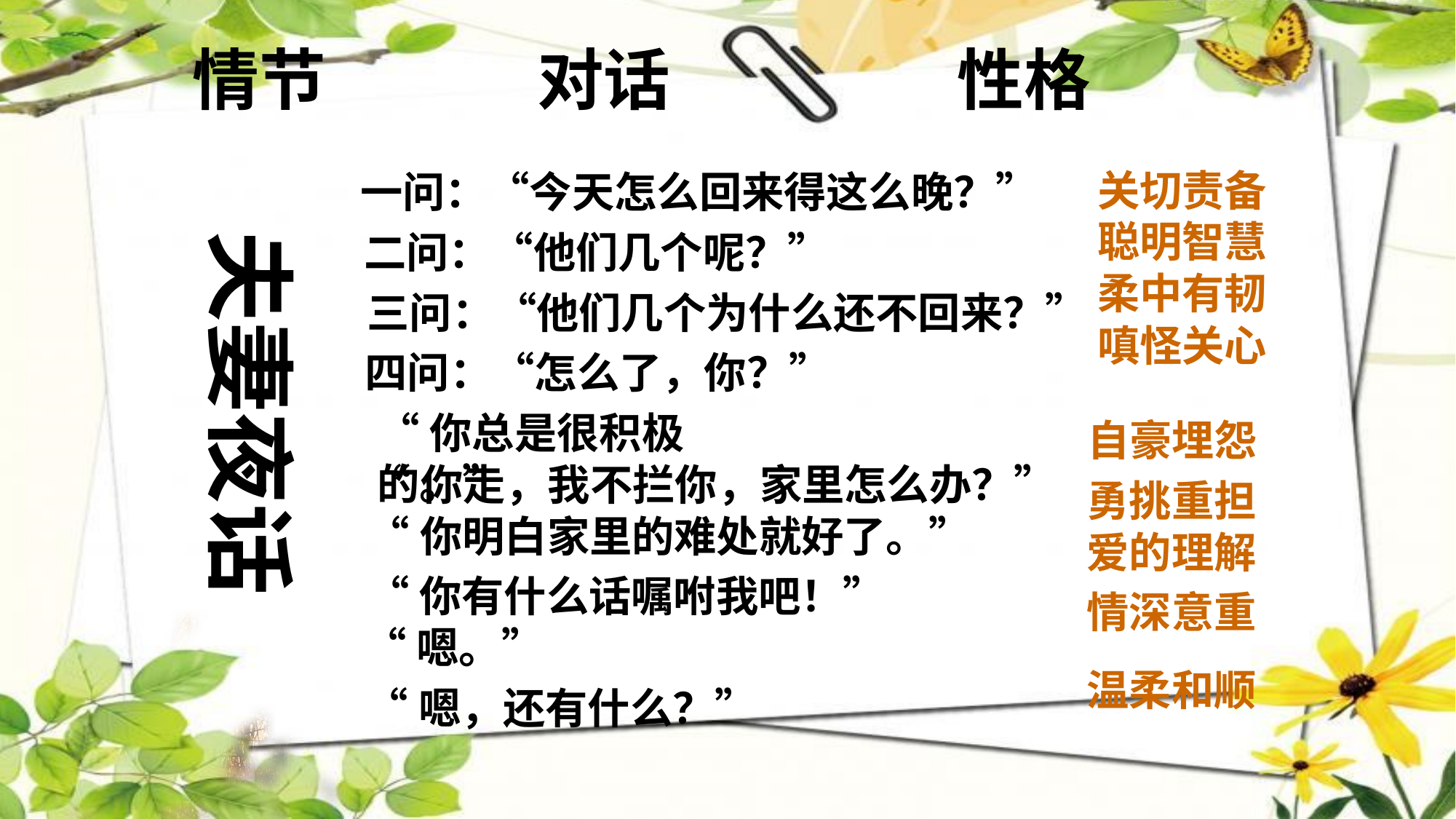

情节              对话                   性格
关切责备
一问：“今天怎么回来得这么晚？”
聪明智慧
二问：“他们几个呢？”

夫妻夜话
柔中有韧
三问：“他们几个为什么还不回来？”

嗔怪关心
四问：“怎么了，你？”

“你总是很积极的。”
自豪埋怨
“你走，我不拦你，家里怎么办？”

勇挑重担
“你明白家里的难处就好了。”
爱的理解
“你有什么话嘱咐我吧！”
情深意重

“嗯。”
温柔和顺
“嗯，还有什么？”